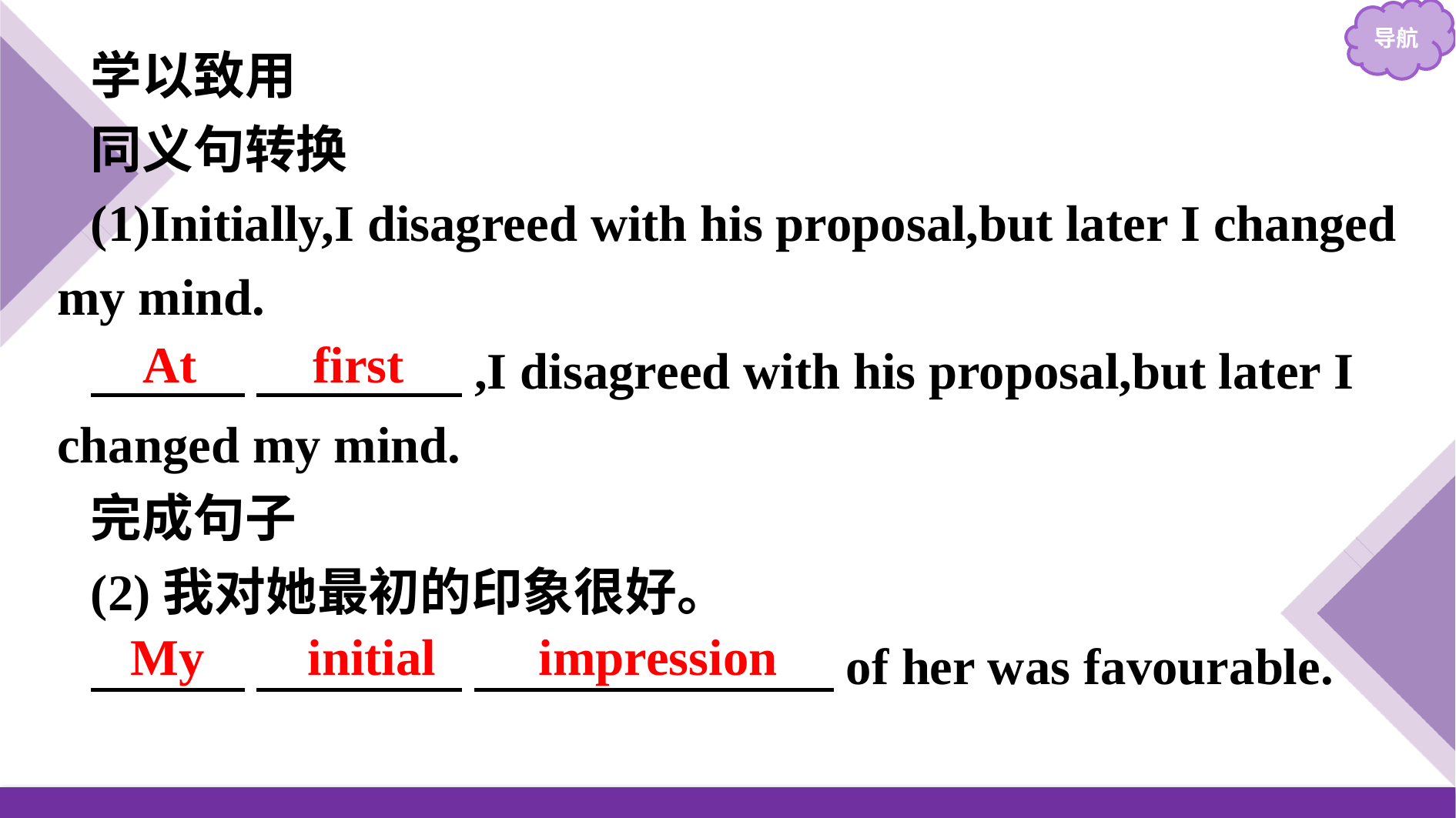

学以致用
同义句转换
(1)Initially,I disagreed with his proposal,but later I changed my mind.
　　　 　　　　,I disagreed with his proposal,but later I changed my mind.
完成句子
(2)我对她最初的印象很好。
　　　 　　　　 　　　　　　　of her was favourable.
At         first
My        initial        impression